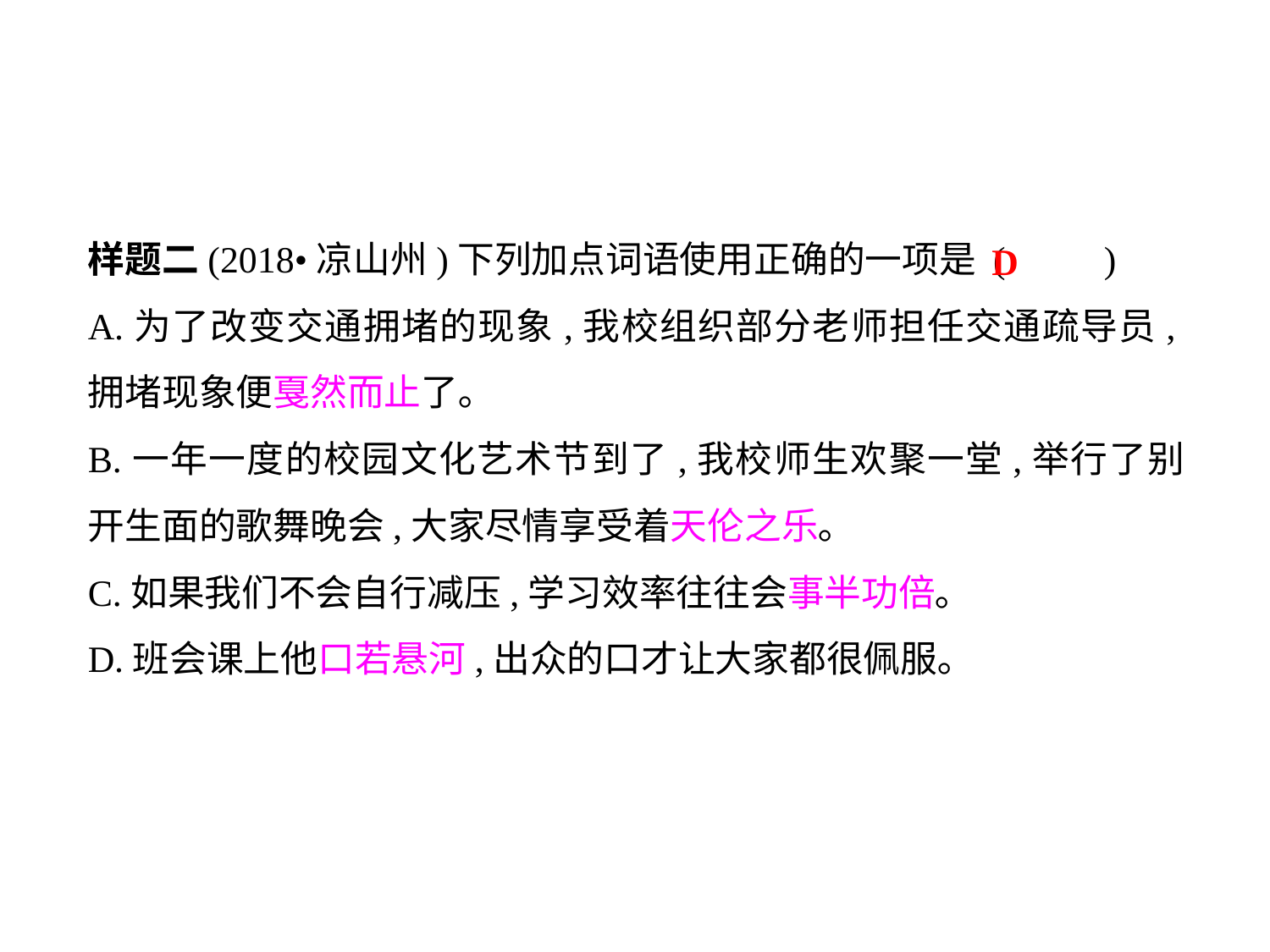

样题二(2018•凉山州)下列加点词语使用正确的一项是 (	)
A.为了改变交通拥堵的现象,我校组织部分老师担任交通疏导员,拥堵现象便戛然而止了｡
B.一年一度的校园文化艺术节到了,我校师生欢聚一堂,举行了别开生面的歌舞晚会,大家尽情享受着天伦之乐｡
C.如果我们不会自行减压,学习效率往往会事半功倍｡
D.班会课上他口若悬河,出众的口才让大家都很佩服｡
D